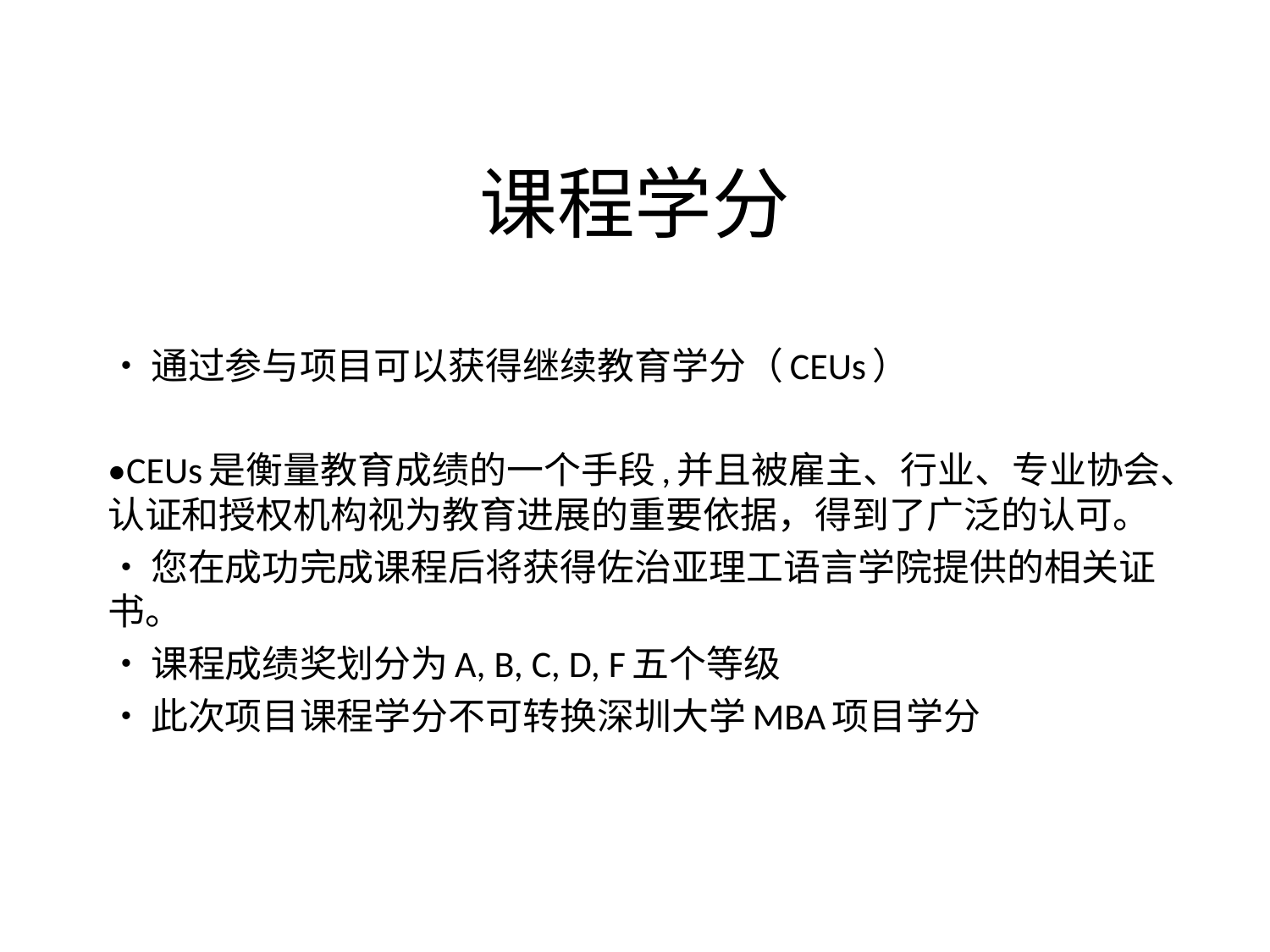

# 课程学分
•通过参与项目可以获得继续教育学分（CEUs）

•CEUs是衡量教育成绩的一个手段,并且被雇主、行业、专业协会、认证和授权机构视为教育进展的重要依据，得到了广泛的认可。
•您在成功完成课程后将获得佐治亚理工语言学院提供的相关证书。
•课程成绩奖划分为A, B, C, D, F五个等级
•此次项目课程学分不可转换深圳大学MBA项目学分